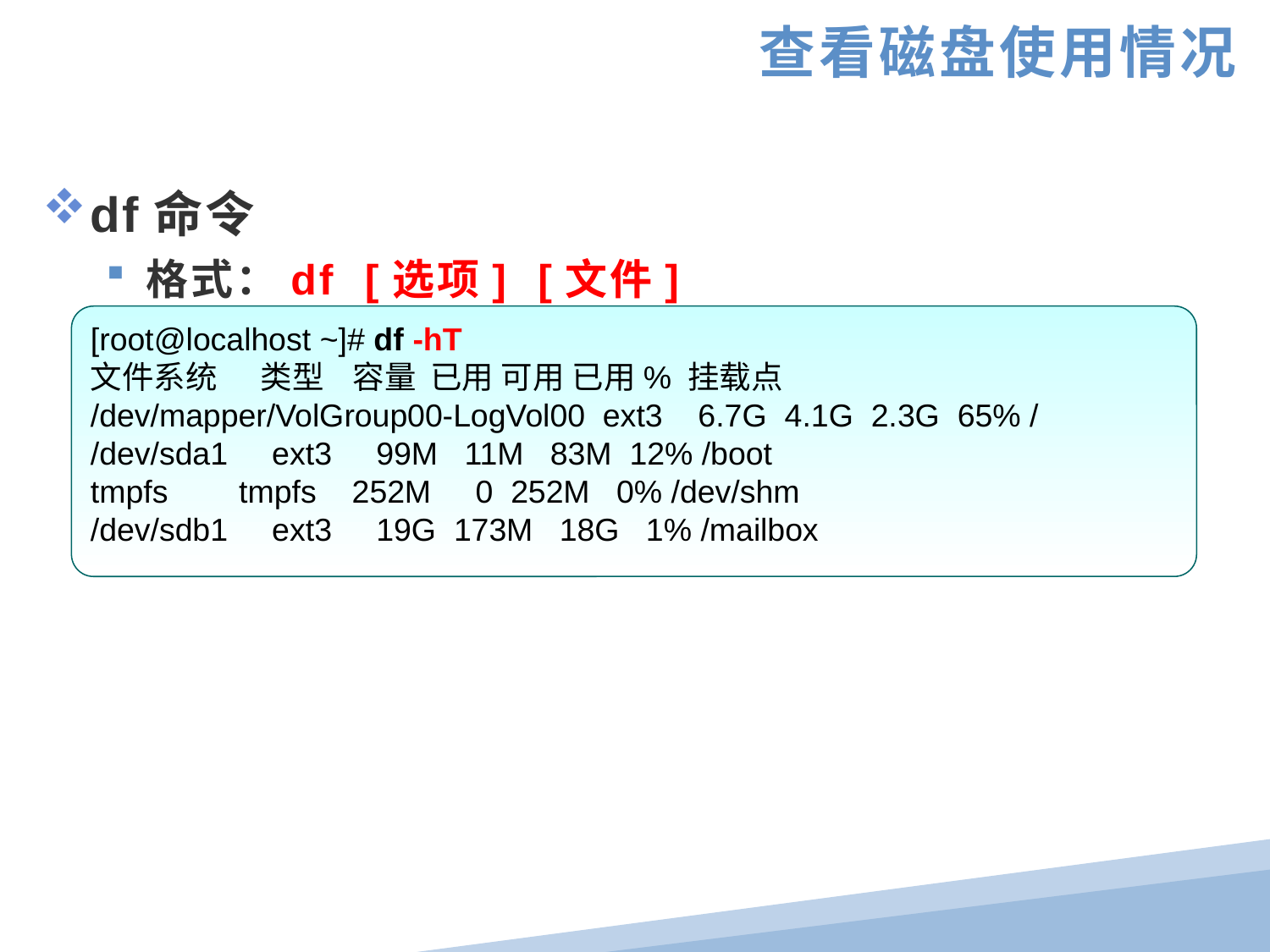

查看磁盘使用情况
df命令
格式：df  [选项]  [文件]

[root@localhost ~]# df -hT
文件系统      类型    容量  已用 可用 已用% 挂载点
/dev/mapper/VolGroup00-LogVol00  ext3    6.7G  4.1G  2.3G  65% /
/dev/sda1     ext3     99M   11M   83M  12% /boot
tmpfs        tmpfs    252M     0  252M   0% /dev/shm
/dev/sdb1     ext3     19G  173M   18G   1% /mailbox